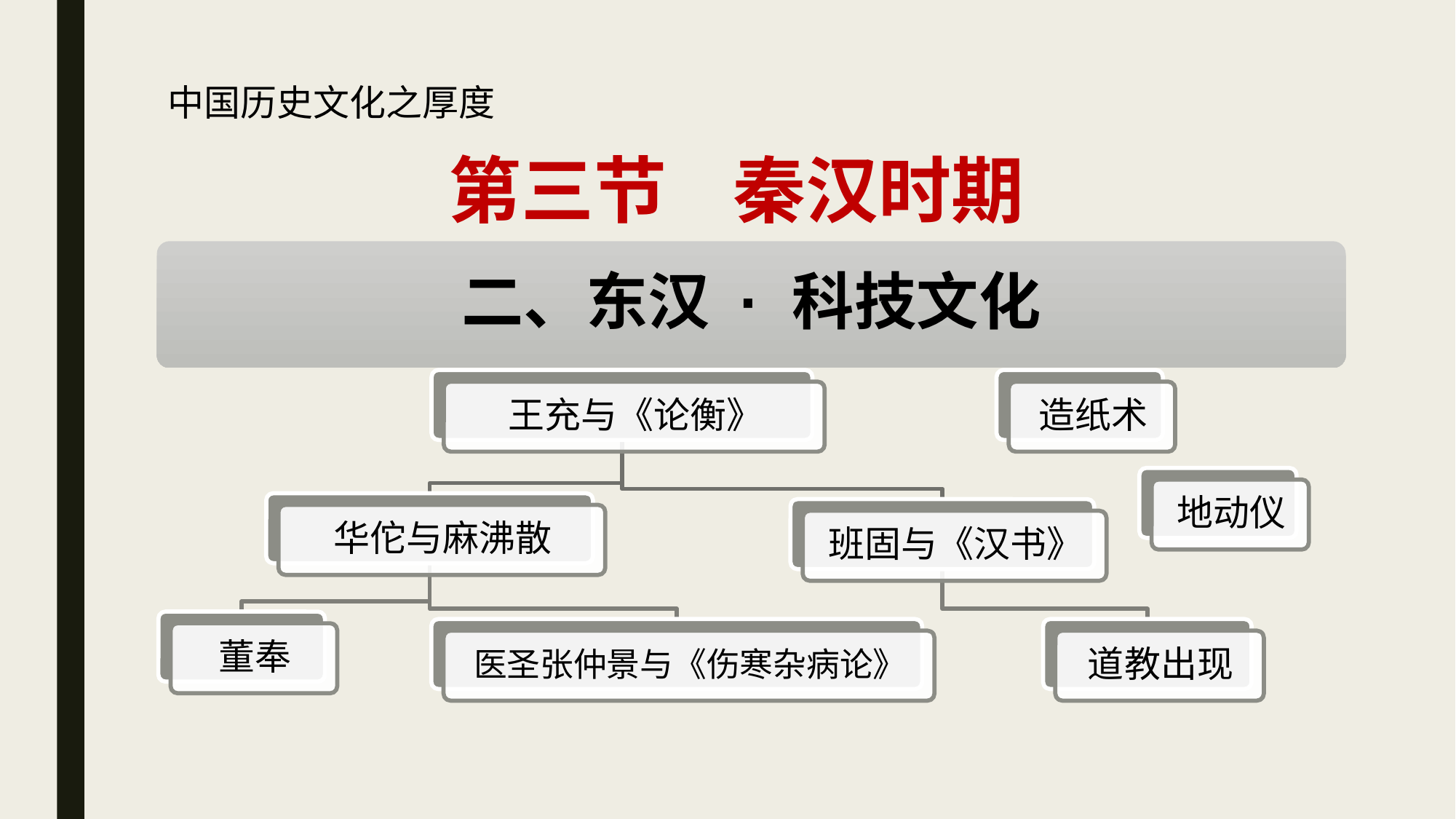

中国历史文化之厚度
# 第三节    秦汉时期
二、东汉 · 科技文化

王充与《论衡》
华佗与麻沸散
董奉
医圣张仲景与《伤寒杂病论》
班固与《汉书》
道教出现
造纸术
地动仪